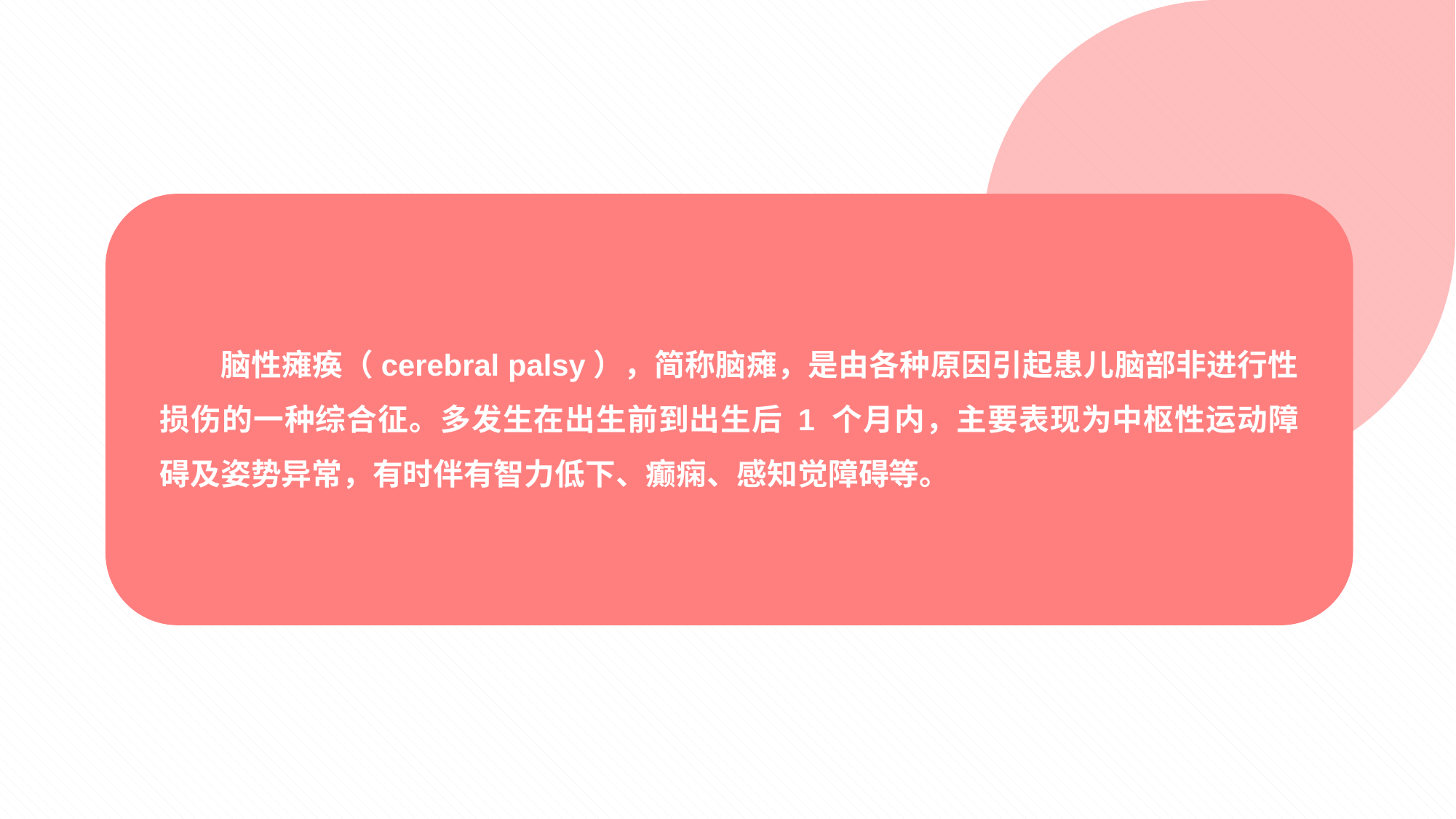

脑性瘫痪（cerebral palsy），简称脑瘫，是由各种原因引起患儿脑部非进行性损伤的一种综合征。多发生在出生前到出生后 1 个月内，主要表现为中枢性运动障碍及姿势异常，有时伴有智力低下、癫痫、感知觉障碍等。